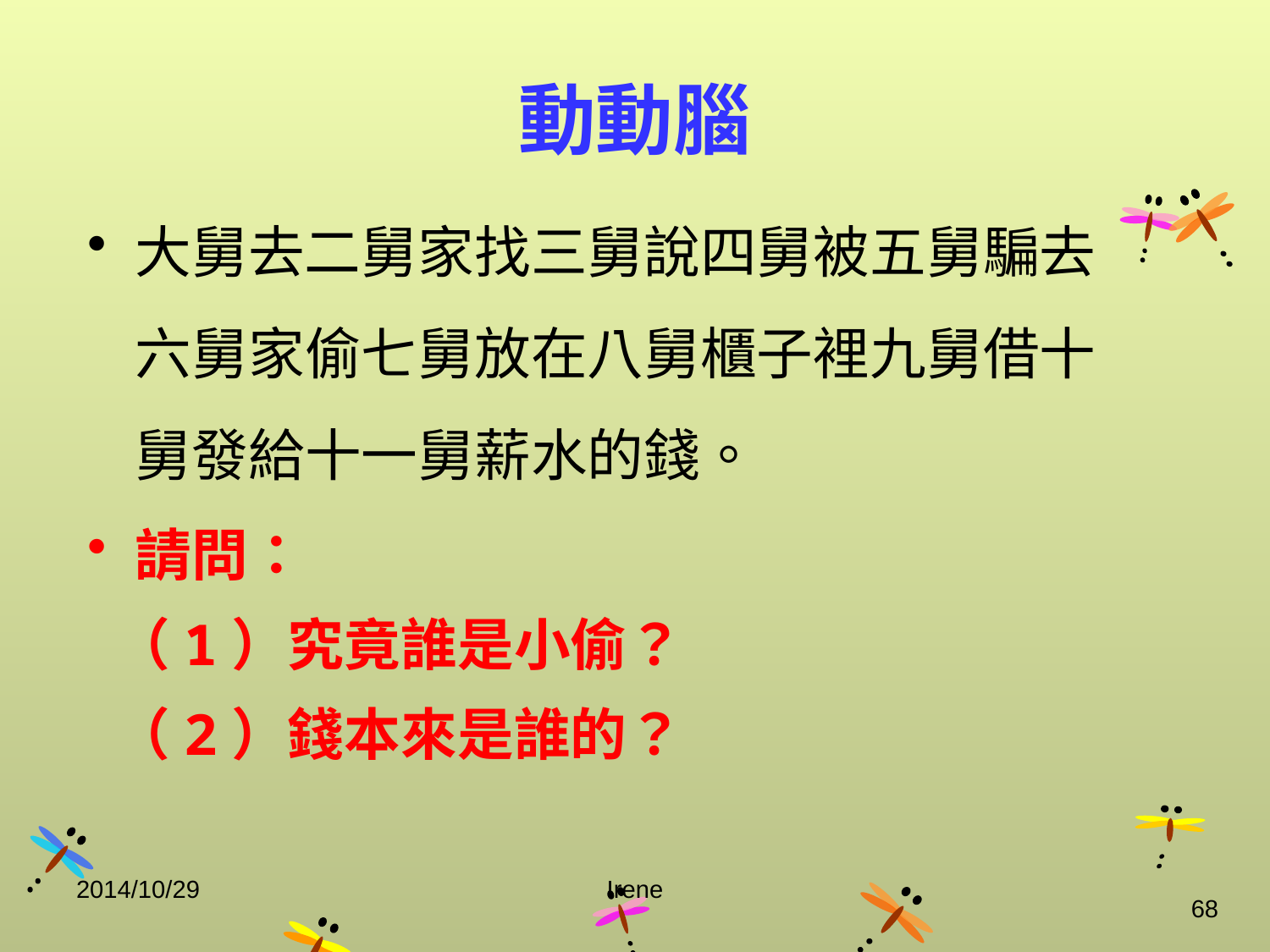

# 動動腦
大舅去二舅家找三舅說四舅被五舅騙去六舅家偷七舅放在八舅櫃子裡九舅借十舅發給十一舅薪水的錢。
請問：
 （1）究竟誰是小偷？
 （2）錢本來是誰的？
2014/10/29
Irene